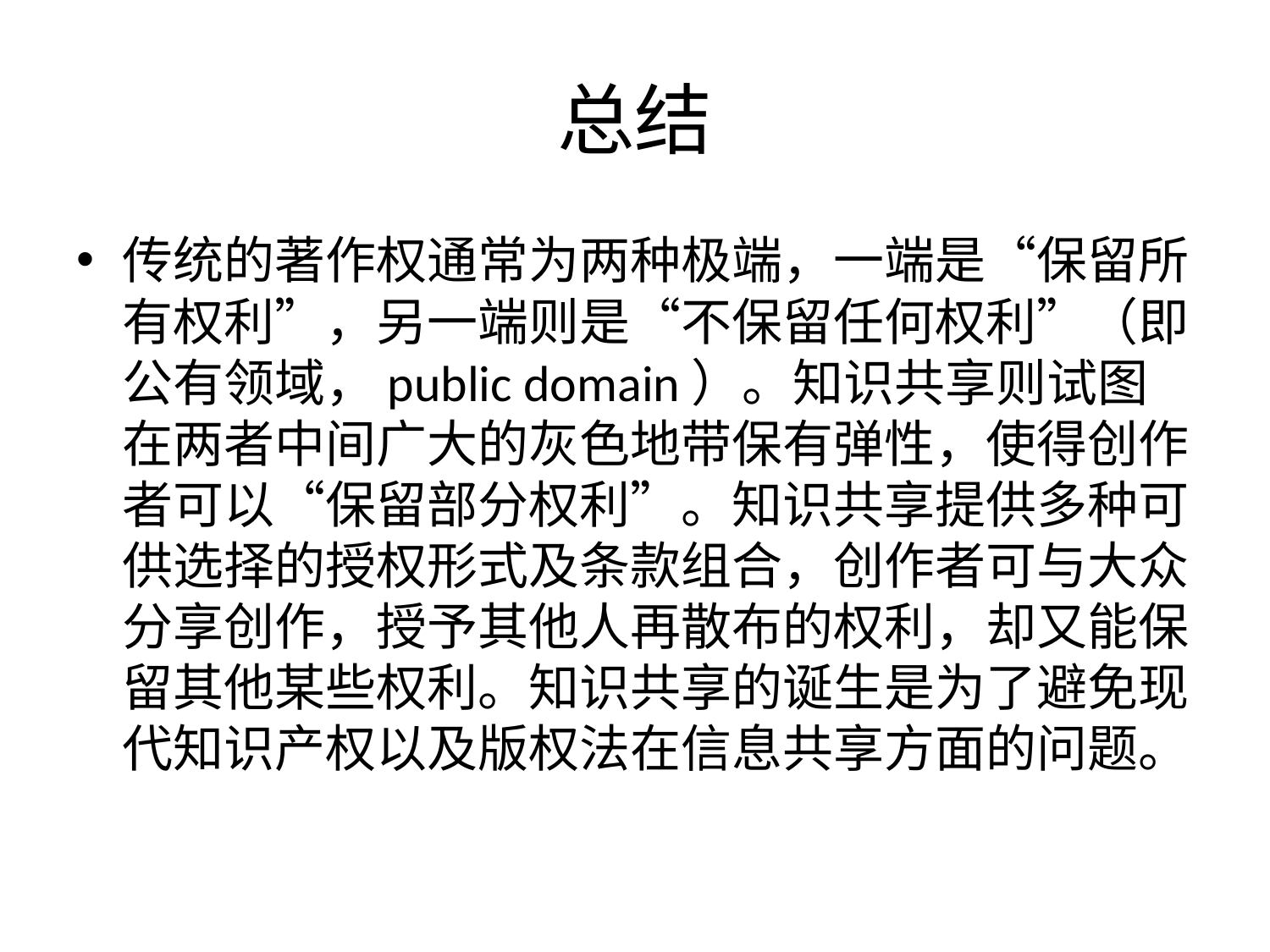

# 总结
传统的著作权通常为两种极端，一端是“保留所有权利”，另一端则是“不保留任何权利”（即公有领域，public domain）。知识共享则试图在两者中间广大的灰色地带保有弹性，使得创作者可以“保留部分权利”。知识共享提供多种可供选择的授权形式及条款组合，创作者可与大众分享创作，授予其他人再散布的权利，却又能保留其他某些权利。知识共享的诞生是为了避免现代知识产权以及版权法在信息共享方面的问题。